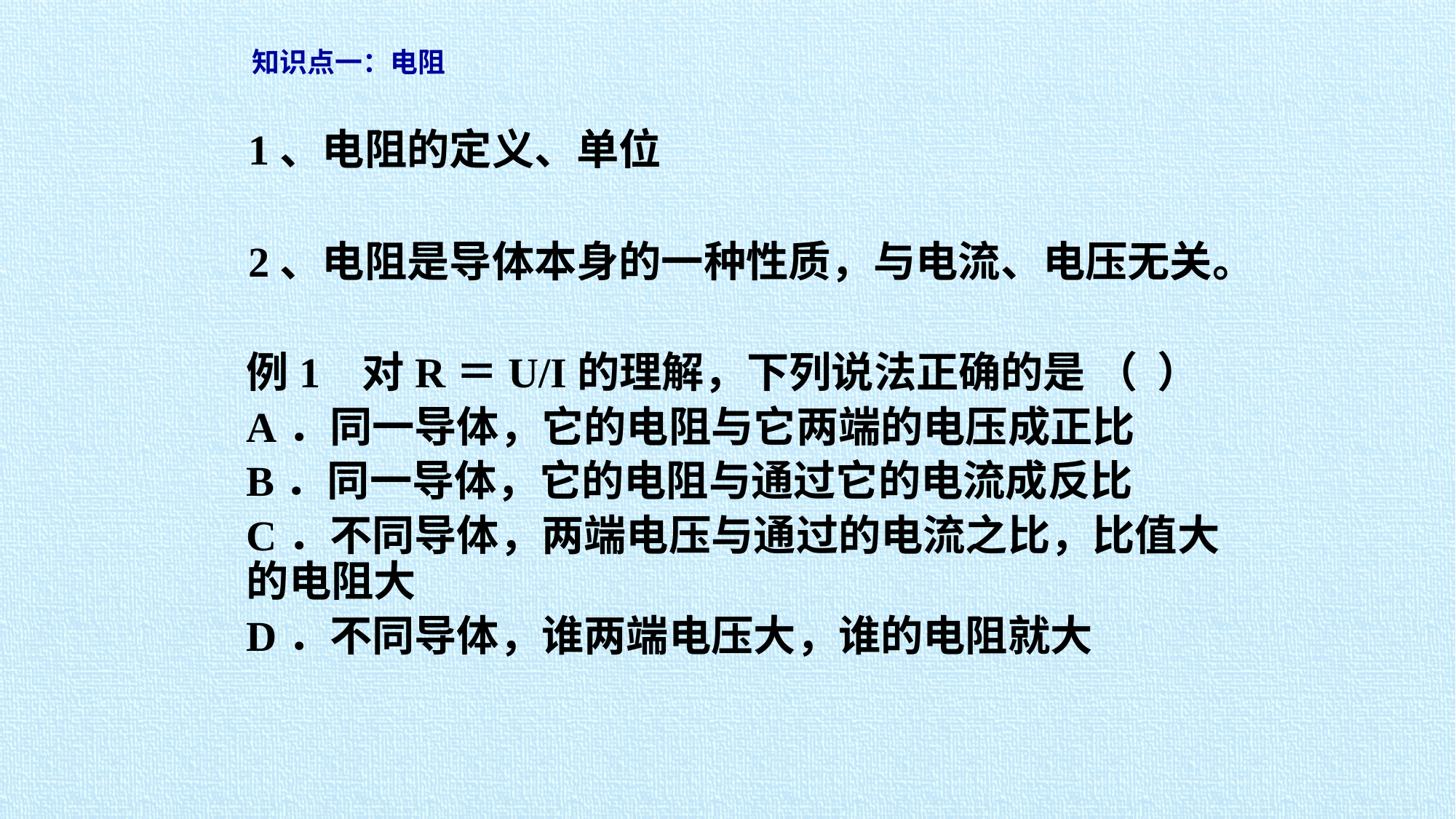

# 知识点一：电阻
1、电阻的定义、单位
2、电阻是导体本身的一种性质，与电流、电压无关。
例1   对R＝U/I的理解，下列说法正确的是 （  ）
A．同一导体，它的电阻与它两端的电压成正比
B．同一导体，它的电阻与通过它的电流成反比
C．不同导体，两端电压与通过的电流之比，比值大的电阻大
D．不同导体，谁两端电压大，谁的电阻就大